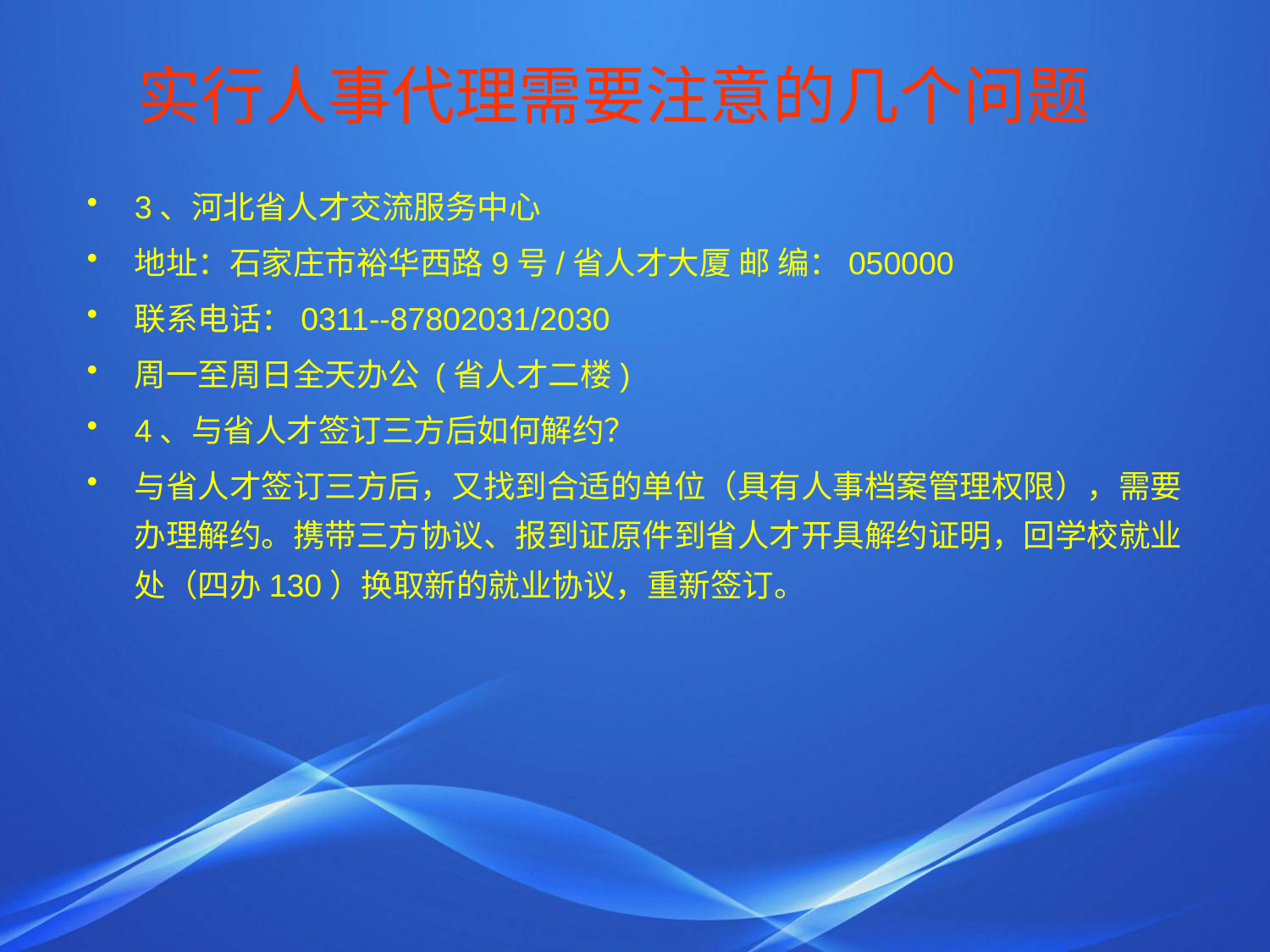

# 实行人事代理需要注意的几个问题
3、河北省人才交流服务中心
地址：石家庄市裕华西路9号/省人才大厦 邮 编：050000
联系电话：0311--87802031/2030
周一至周日全天办公 (省人才二楼)
4、与省人才签订三方后如何解约？
与省人才签订三方后，又找到合适的单位（具有人事档案管理权限），需要办理解约。携带三方协议、报到证原件到省人才开具解约证明，回学校就业处（四办130）换取新的就业协议，重新签订。